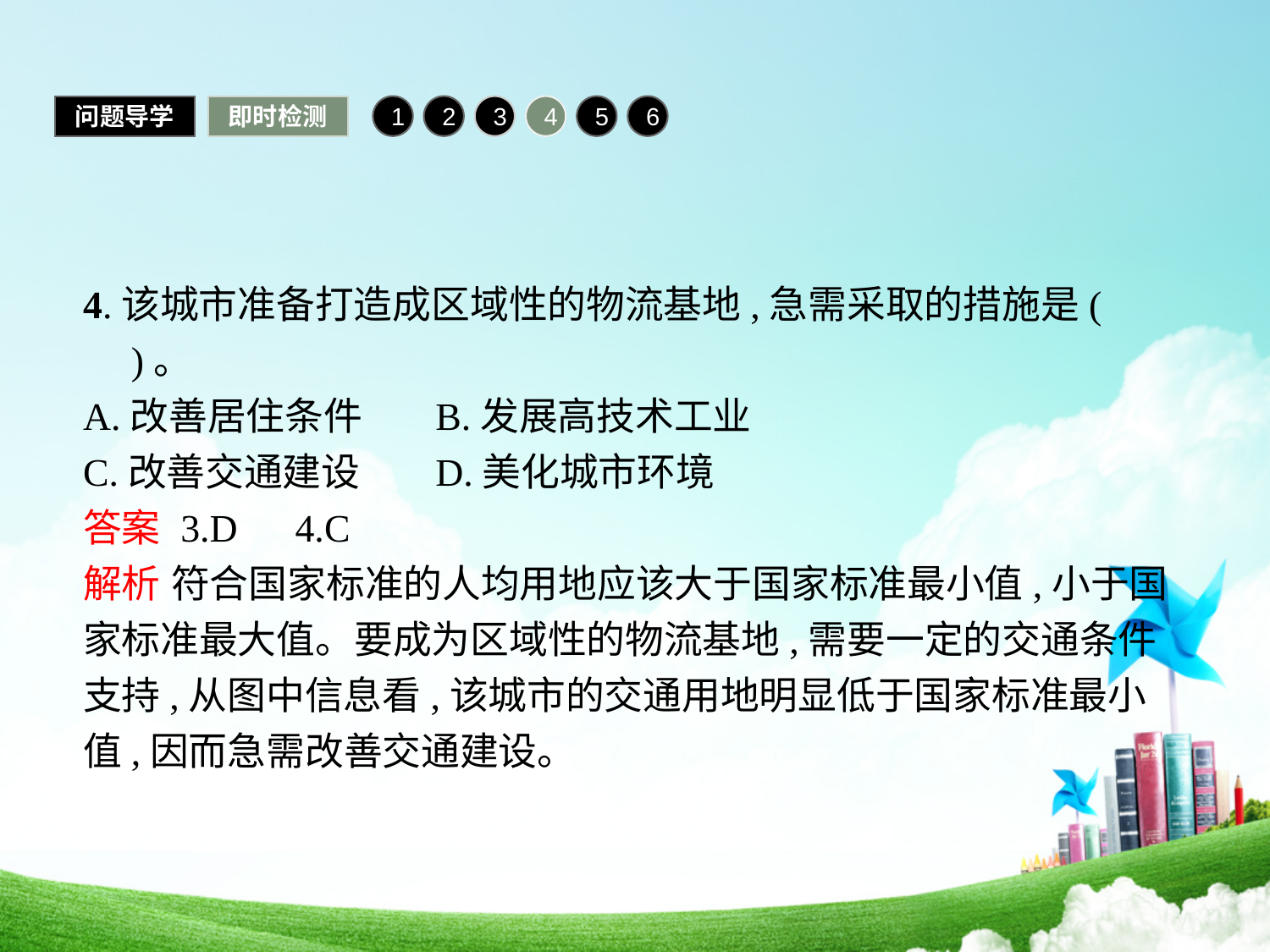

问题导学
即时检测
1
2
3
4
5
6
4.该城市准备打造成区域性的物流基地,急需采取的措施是(　　)。
A.改善居住条件	B.发展高技术工业
C.改善交通建设	D.美化城市环境
答案 3.D　4.C
解析 符合国家标准的人均用地应该大于国家标准最小值,小于国家标准最大值。要成为区域性的物流基地,需要一定的交通条件支持,从图中信息看,该城市的交通用地明显低于国家标准最小值,因而急需改善交通建设。